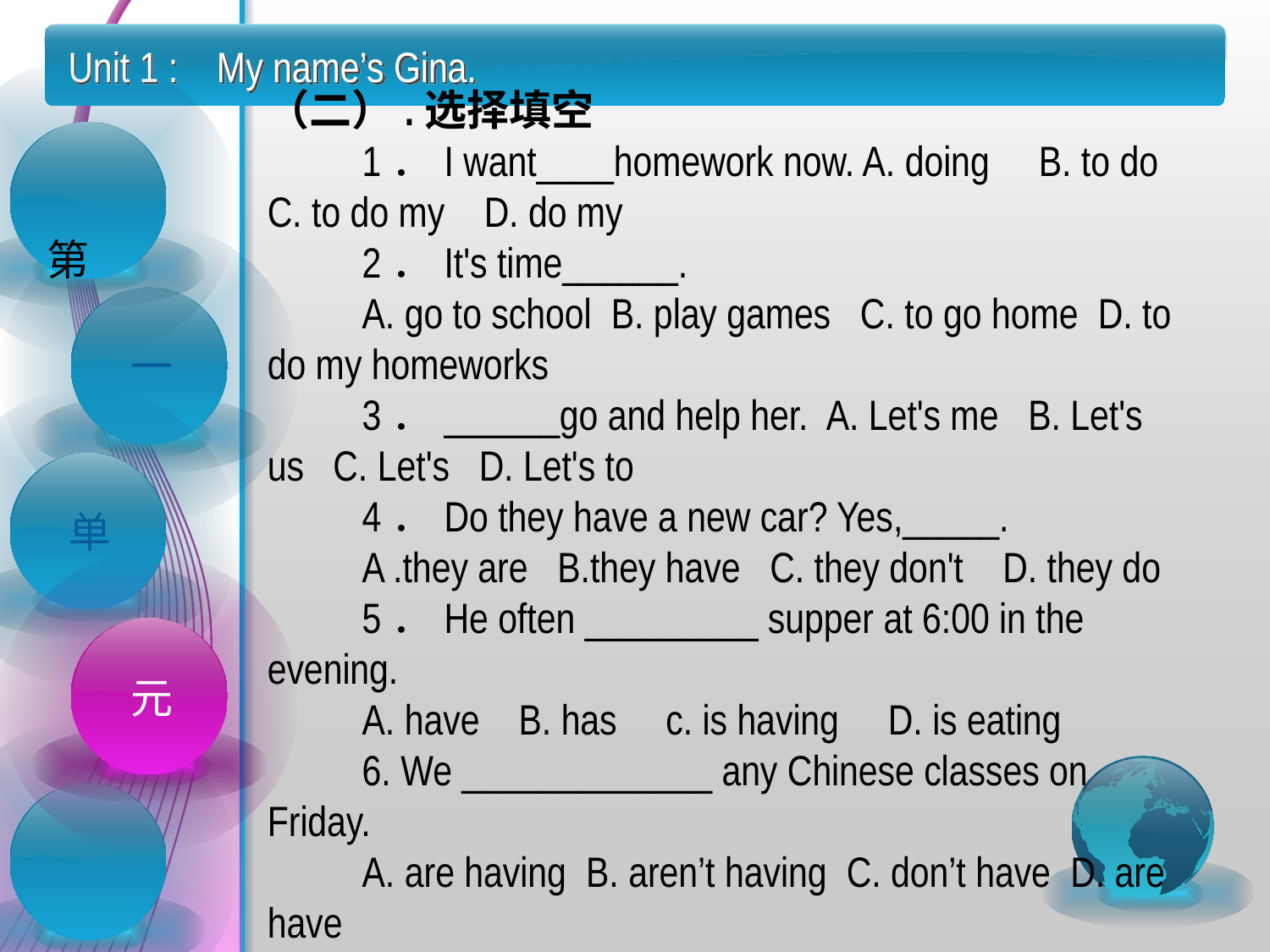

Unit 1 :    My name’s Gina.

（二）.选择填空
　　1．I want____homework now. A. doing     B. to do   C. to do my    D. do my
　　2．It's time______.
　　A. go to school  B. play games   C. to go home  D. to do my homeworks
　　3．______go and help her.  A. Let's me   B. Let's us   C. Let's   D. Let's to
　　4．Do they have a new car? Yes,_____.
　　A .they are   B.they have   C. they don't    D. they do
　　5．He often _________ supper at 6:00 in the evening.
　　A. have    B. has     c. is having     D. is eating
　　6. We _____________ any Chinese classes on Friday.
　　A. are having  B. aren’t having  C. don’t have  D. are have
   第

一

单

元